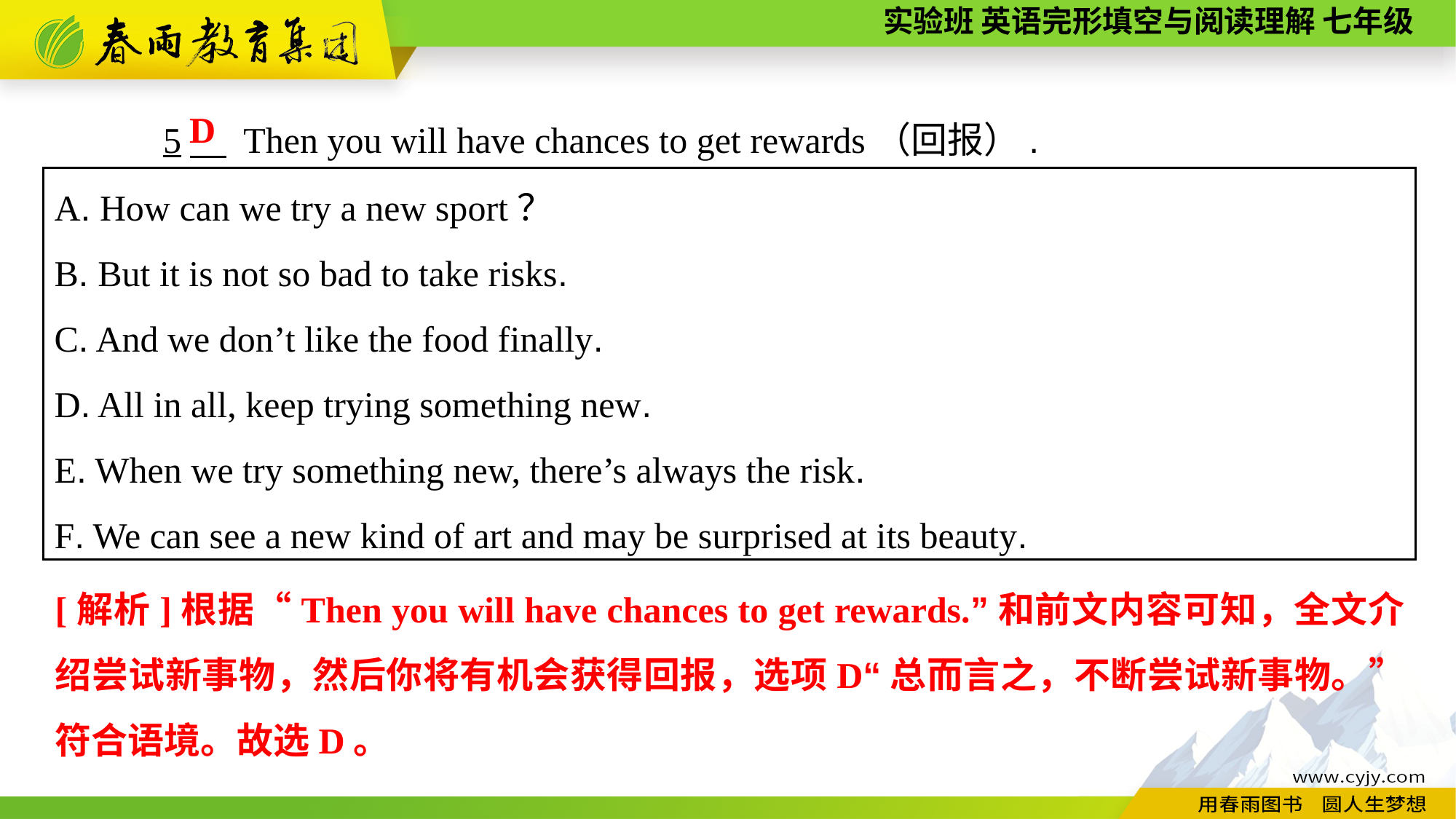

5　 Then you will have chances to get rewards（回报）.
 D
A. How can we try a new sport？
B. But it is not so bad to take risks.
C. And we don’t like the food finally.
D. All in all, keep trying something new.
E. When we try something new, there’s always the risk.
F. We can see a new kind of art and may be surprised at its beauty.

[解析]根据“Then you will have chances to get rewards.”和前文内容可知，全文介绍尝试新事物，然后你将有机会获得回报，选项D“总而言之，不断尝试新事物。”符合语境。故选D。